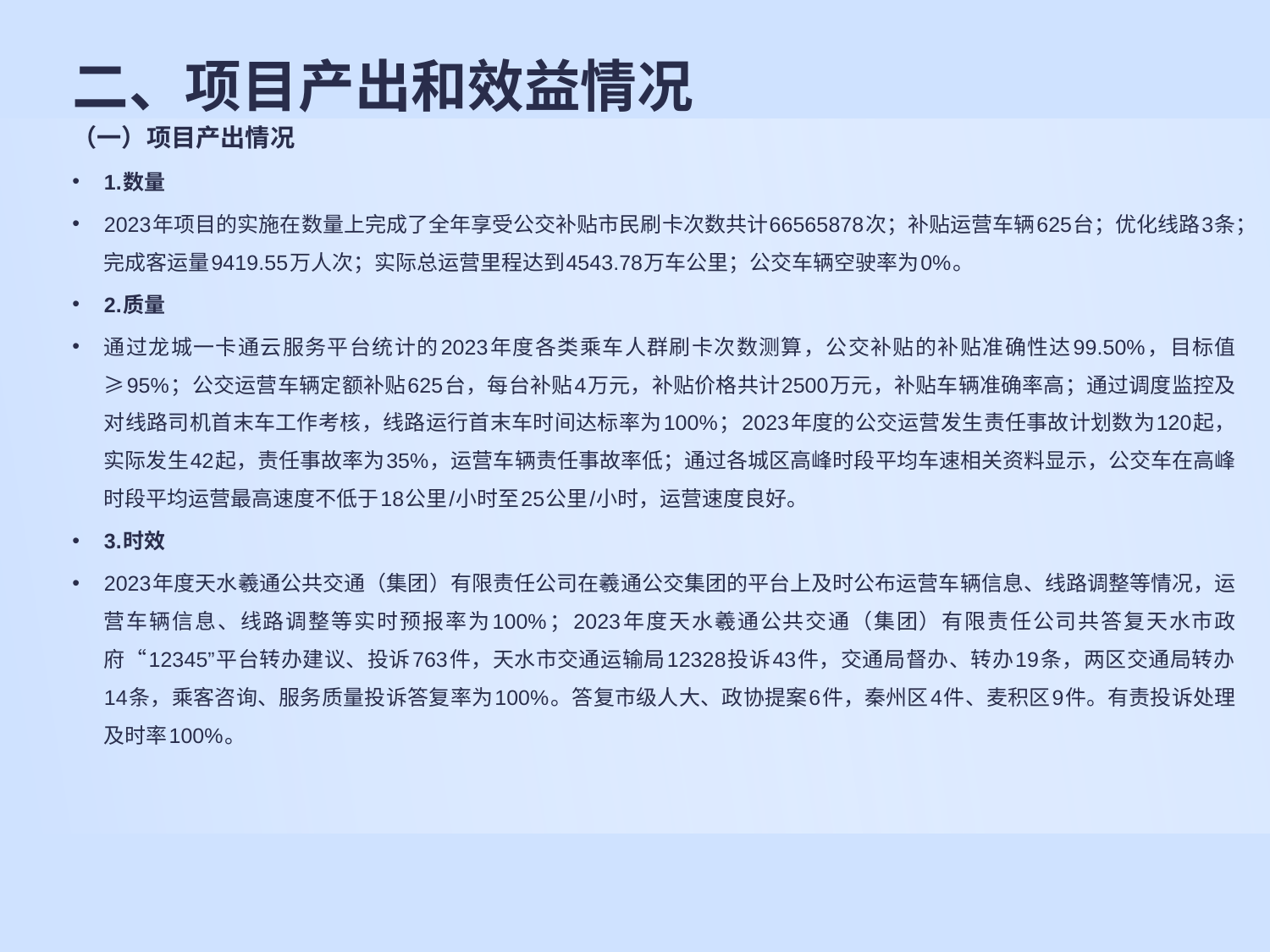

# 二、项目产出和效益情况
（一）项目产出情况
1.数量
2023年项目的实施在数量上完成了全年享受公交补贴市民刷卡次数共计66565878次；补贴运营车辆625台；优化线路3条；完成客运量9419.55万人次；实际总运营里程达到4543.78万车公里；公交车辆空驶率为0%。
2.质量
通过龙城一卡通云服务平台统计的2023年度各类乘车人群刷卡次数测算，公交补贴的补贴准确性达99.50%，目标值≥95%；公交运营车辆定额补贴625台，每台补贴4万元，补贴价格共计2500万元，补贴车辆准确率高；通过调度监控及对线路司机首末车工作考核，线路运行首末车时间达标率为100%；2023年度的公交运营发生责任事故计划数为120起，实际发生42起，责任事故率为35%，运营车辆责任事故率低；通过各城区高峰时段平均车速相关资料显示，公交车在高峰时段平均运营最高速度不低于18公里/小时至25公里/小时，运营速度良好。
3.时效
2023年度天水羲通公共交通（集团）有限责任公司在羲通公交集团的平台上及时公布运营车辆信息、线路调整等情况，运营车辆信息、线路调整等实时预报率为100%；2023年度天水羲通公共交通（集团）有限责任公司共答复天水市政府“12345”平台转办建议、投诉763件，天水市交通运输局12328投诉43件，交通局督办、转办19条，两区交通局转办14条，乘客咨询、服务质量投诉答复率为100%。答复市级人大、政协提案6件，秦州区4件、麦积区9件。有责投诉处理及时率100%。